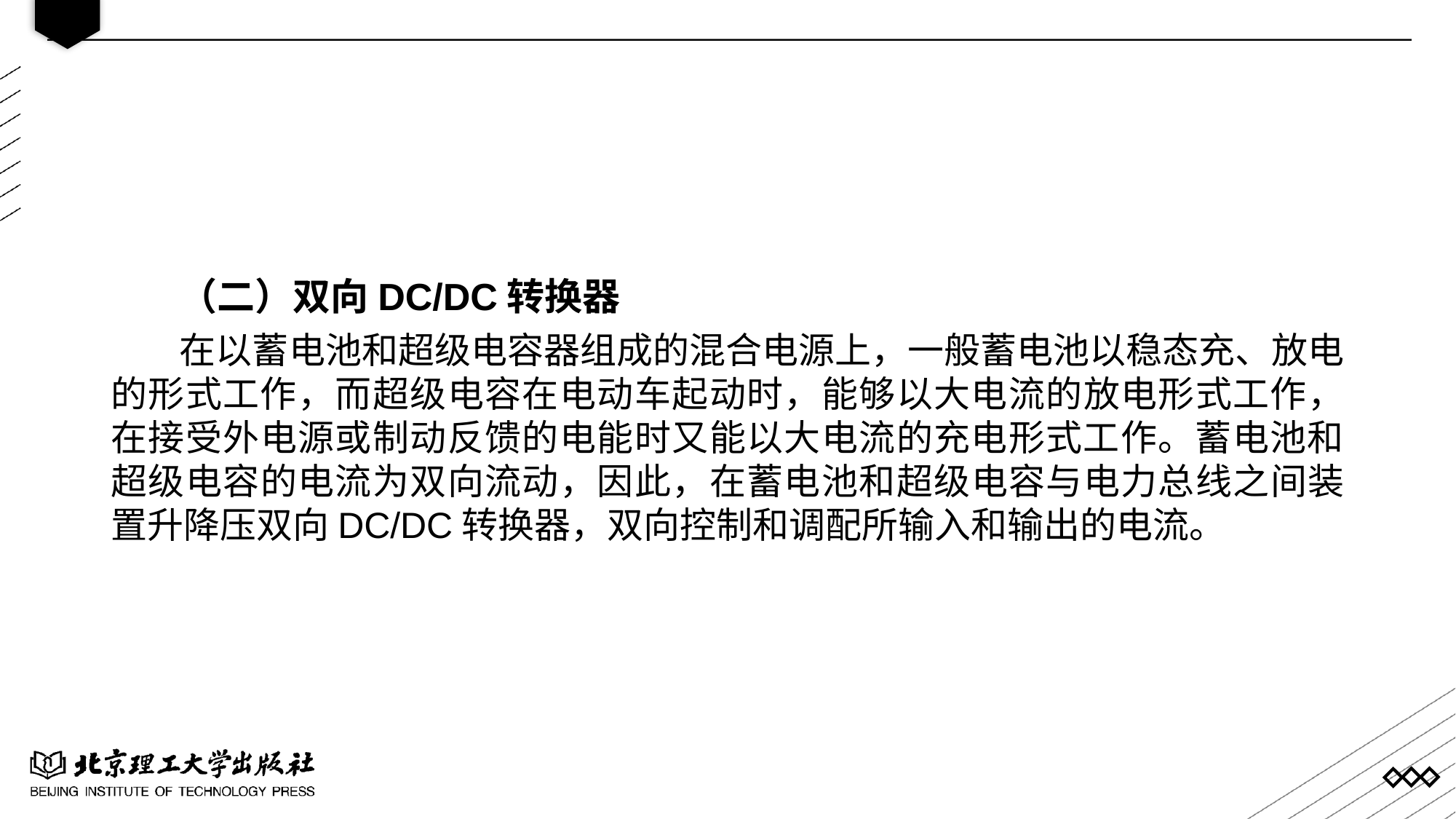

（二）双向DC/DC转换器
在以蓄电池和超级电容器组成的混合电源上，一般蓄电池以稳态充、放电的形式工作，而超级电容在电动车起动时，能够以大电流的放电形式工作，在接受外电源或制动反馈的电能时又能以大电流的充电形式工作。蓄电池和超级电容的电流为双向流动，因此，在蓄电池和超级电容与电力总线之间装置升降压双向DC/DC转换器，双向控制和调配所输入和输出的电流。